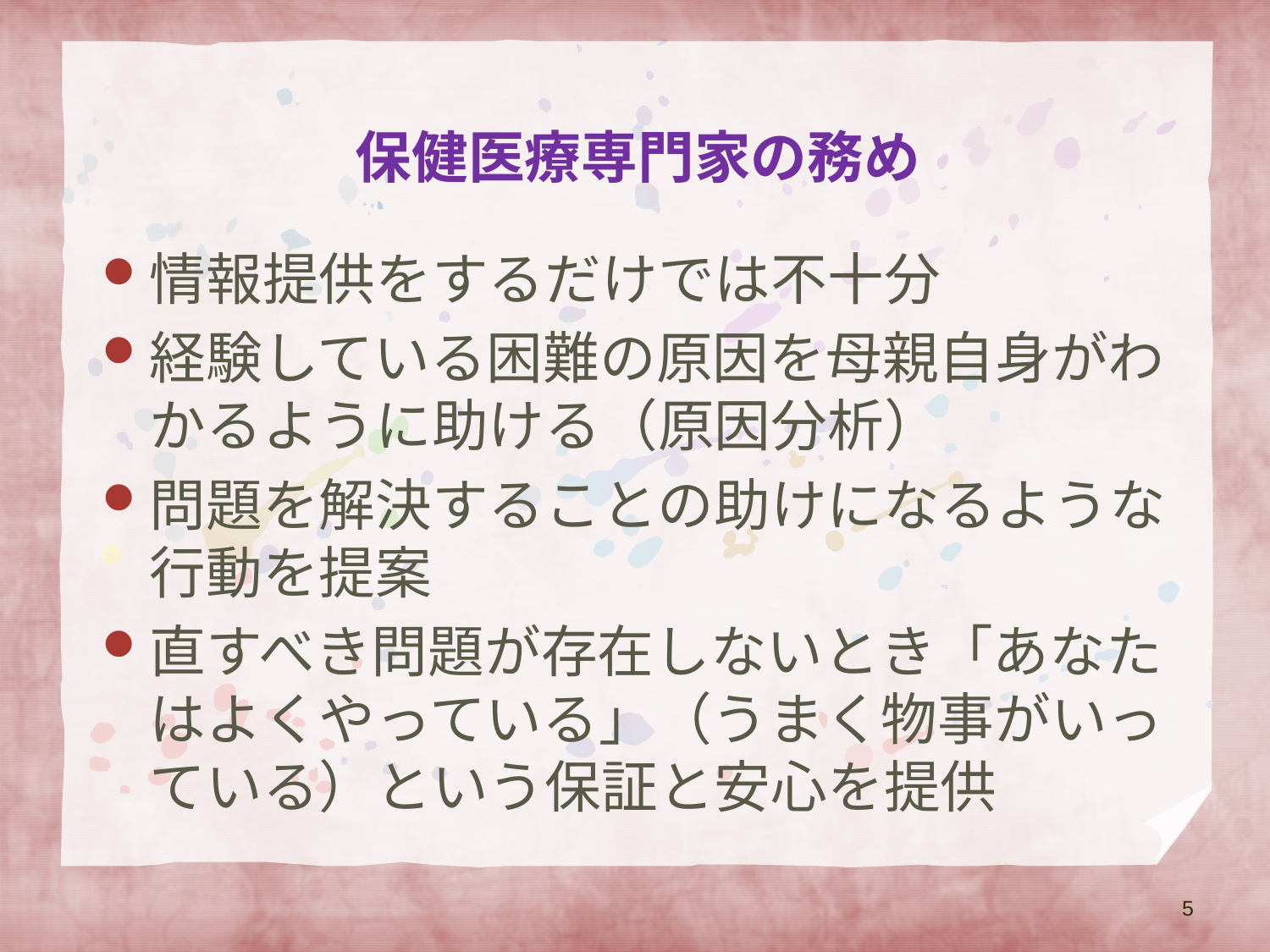

# 保健医療専門家の務め
情報提供をするだけでは不十分
経験している困難の原因を母親自身がわかるように助ける（原因分析）
問題を解決することの助けになるような行動を提案
直すべき問題が存在しないとき「あなたはよくやっている」（うまく物事がいっている）という保証と安心を提供
5